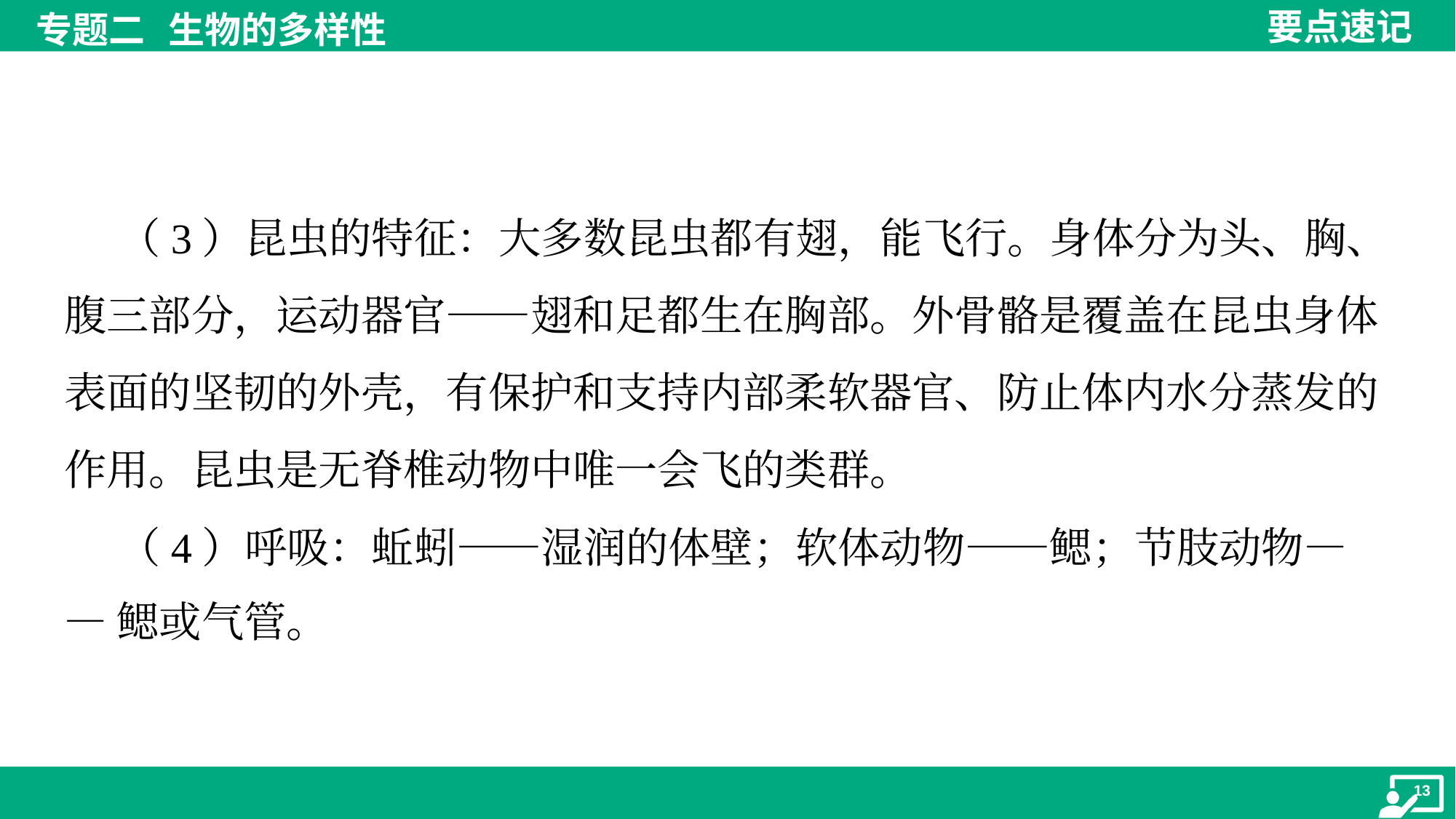

（3）昆虫的特征：大多数昆虫都有翅，能飞行。身体分为头、胸、
腹三部分，运动器官——翅和足都生在胸部。外骨骼是覆盖在昆虫身体
表面的坚韧的外壳，有保护和支持内部柔软器官、防止体内水分蒸发的
作用。昆虫是无脊椎动物中唯一会飞的类群。
    （4）呼吸：蚯蚓——湿润的体壁；软体动物——鳃；节肢动物—
—鳃或气管。